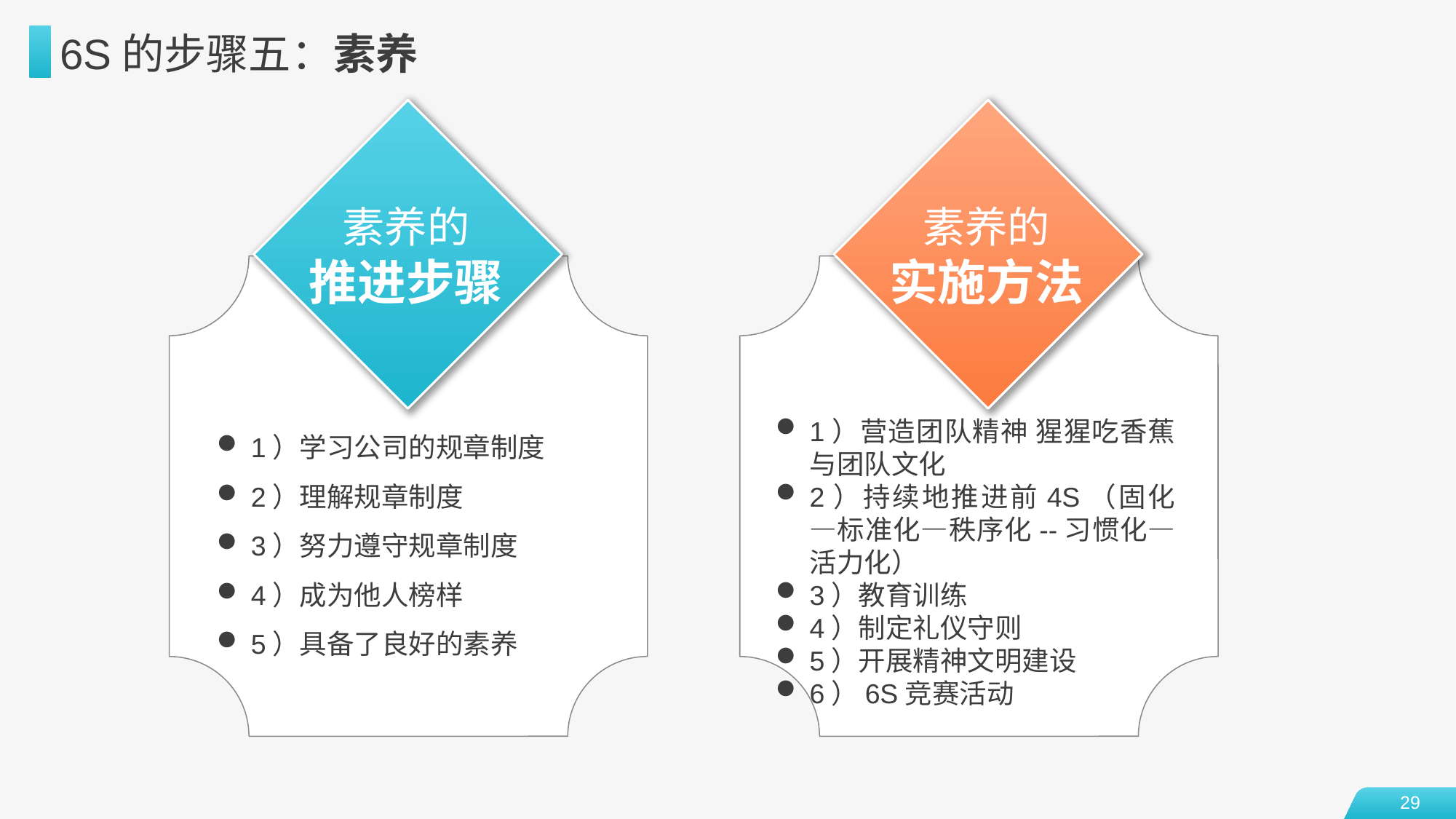

6S的步骤五：素养

素养的
推进步骤
素养的
实施方法

1）学习公司的规章制度
2）理解规章制度
3）努力遵守规章制度
4）成为他人榜样
5）具备了良好的素养
1）营造团队精神 猩猩吃香蕉与团队文化
2）持续地推进前4S（固化—标准化—秩序化--习惯化—活力化）
3）教育训练
4）制定礼仪守则
5）开展精神文明建设
6）6S竞赛活动